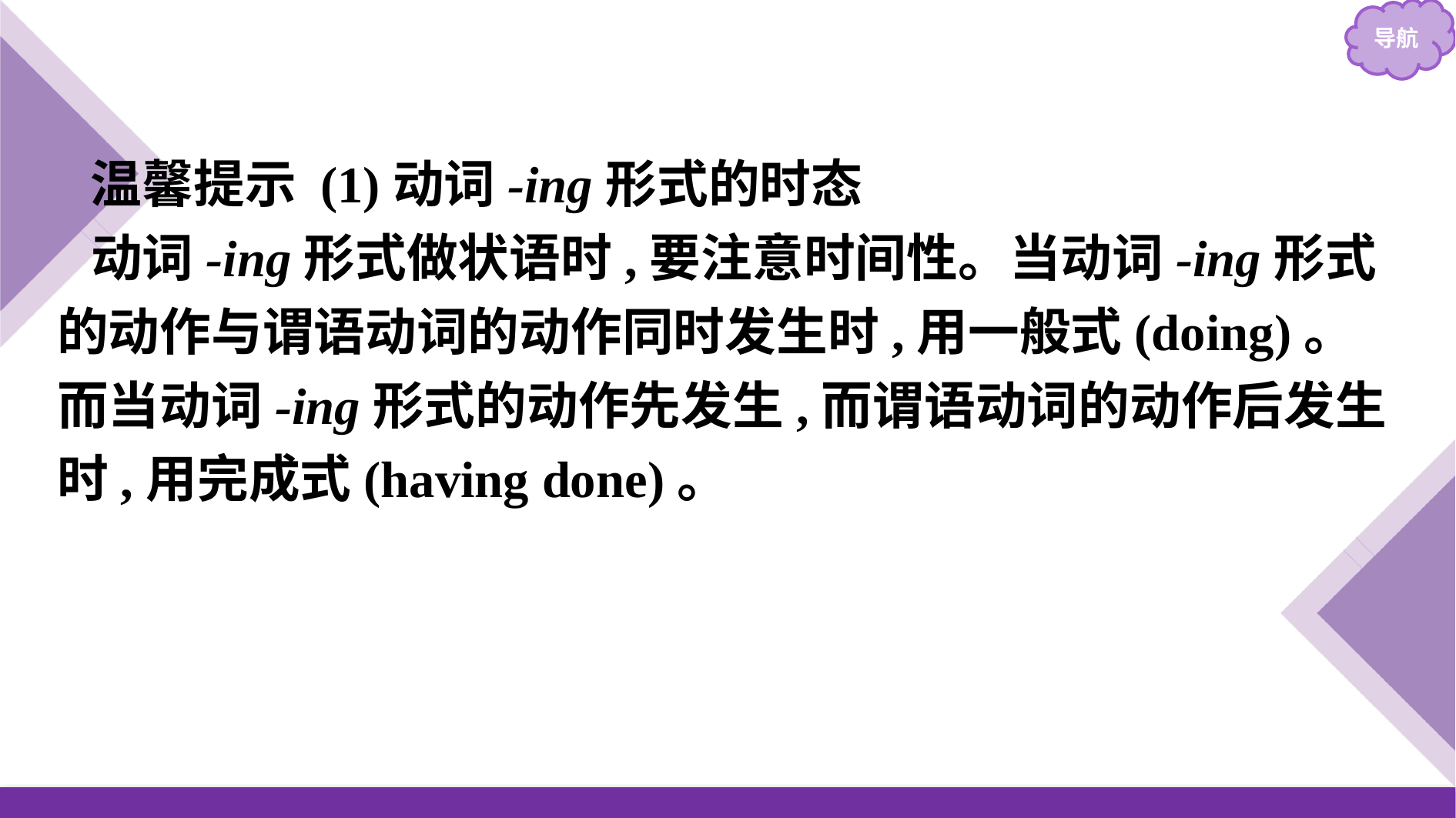

温馨提示 (1)动词-ing形式的时态
动词-ing形式做状语时,要注意时间性。当动词-ing形式的动作与谓语动词的动作同时发生时,用一般式(doing)。而当动词-ing形式的动作先发生,而谓语动词的动作后发生时,用完成式(having done)。